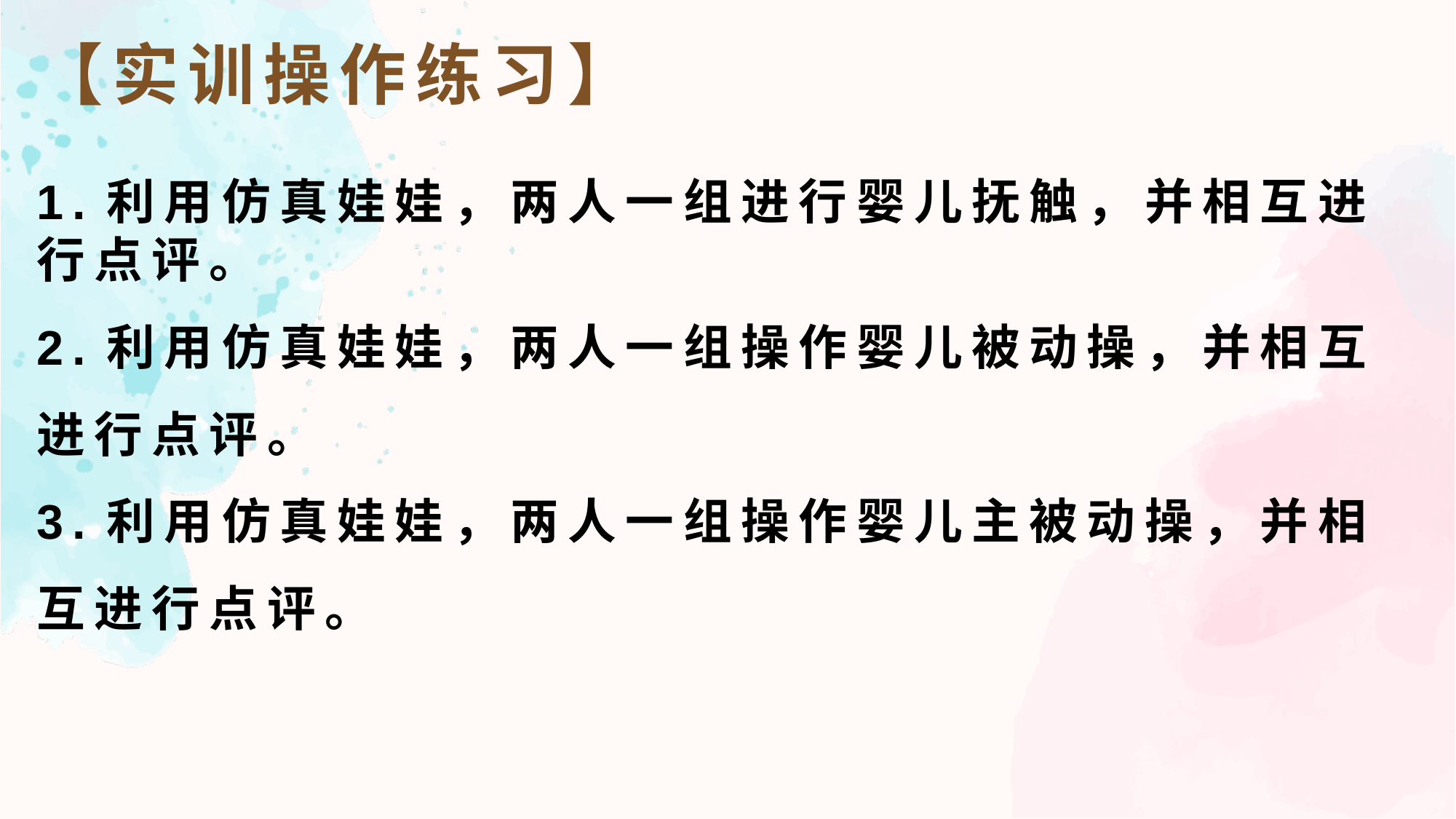

【实训操作练习】

1.利用仿真娃娃，两人一组进行婴儿抚触，并相互进行点评。
2.利用仿真娃娃，两人一组操作婴儿被动操，并相互进行点评。
3.利用仿真娃娃，两人一组操作婴儿主被动操，并相互进行点评。